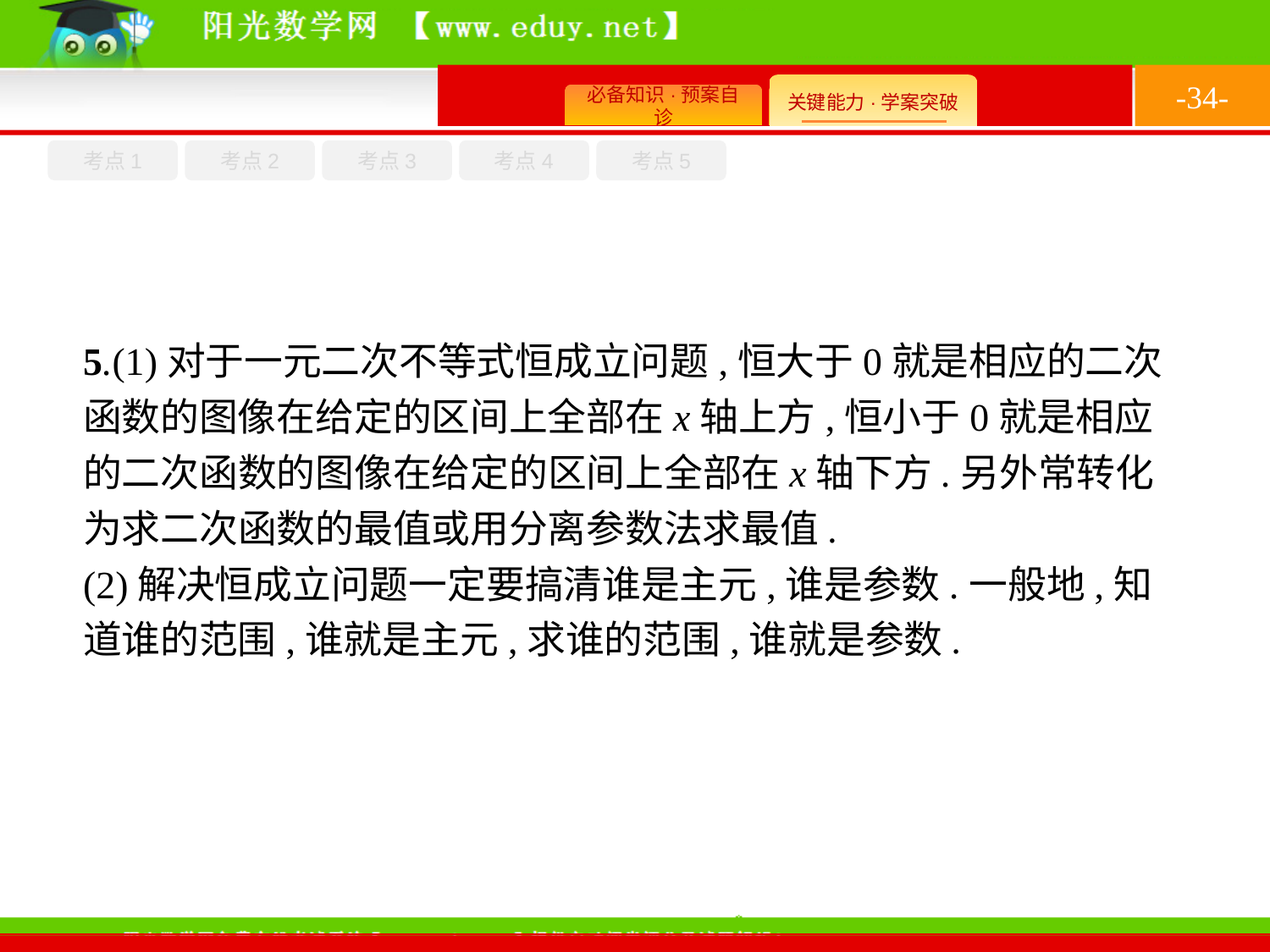

-34-
考点1
考点3
考点4
考点2
考点5
5.(1)对于一元二次不等式恒成立问题,恒大于0就是相应的二次函数的图像在给定的区间上全部在x轴上方,恒小于0就是相应的二次函数的图像在给定的区间上全部在x轴下方.另外常转化为求二次函数的最值或用分离参数法求最值.
(2)解决恒成立问题一定要搞清谁是主元,谁是参数.一般地,知道谁的范围,谁就是主元,求谁的范围,谁就是参数.